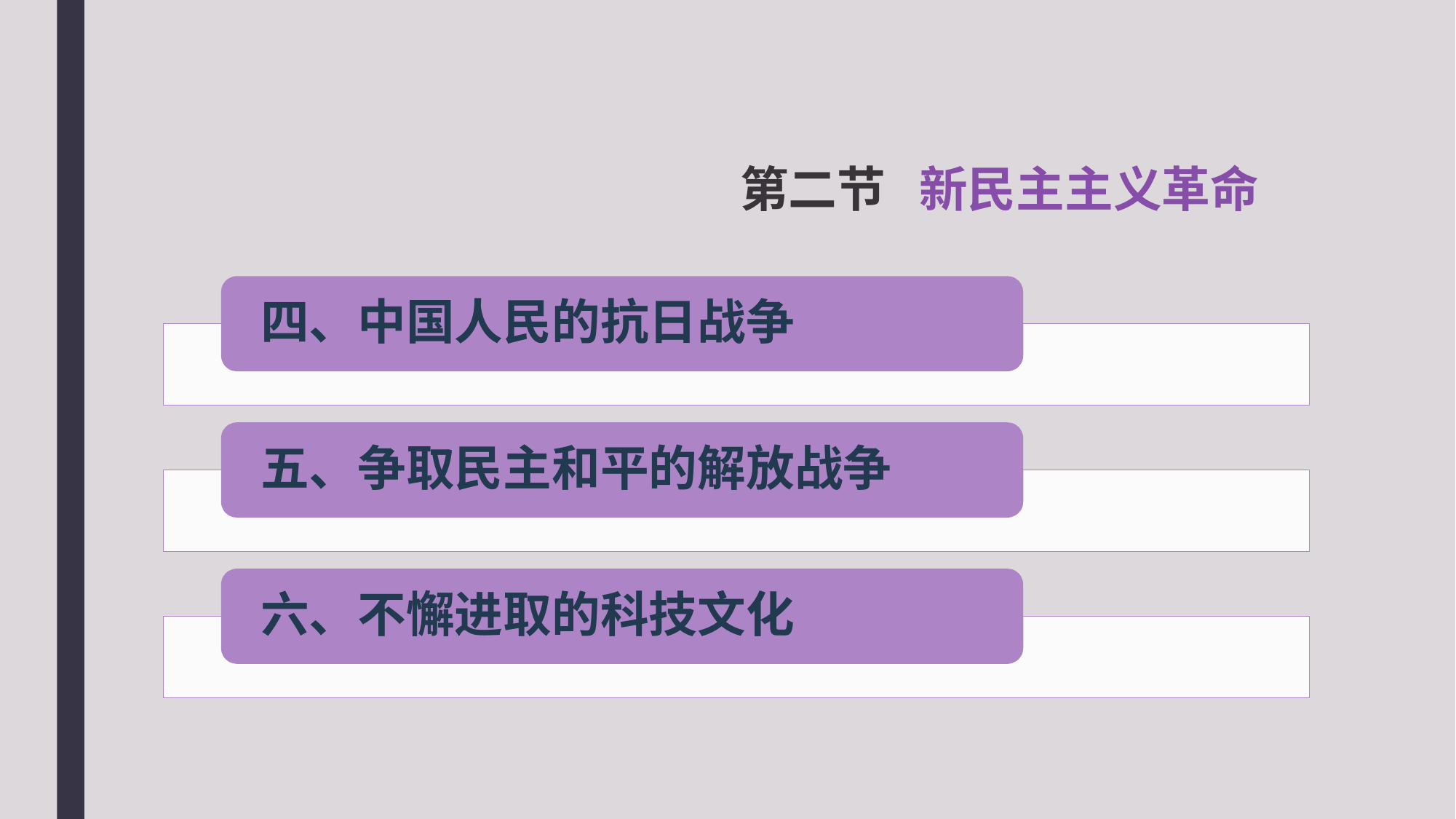

# 第二节   新民主主义革命
四、中国人民的抗日战争
五、争取民主和平的解放战争
六、不懈进取的科技文化